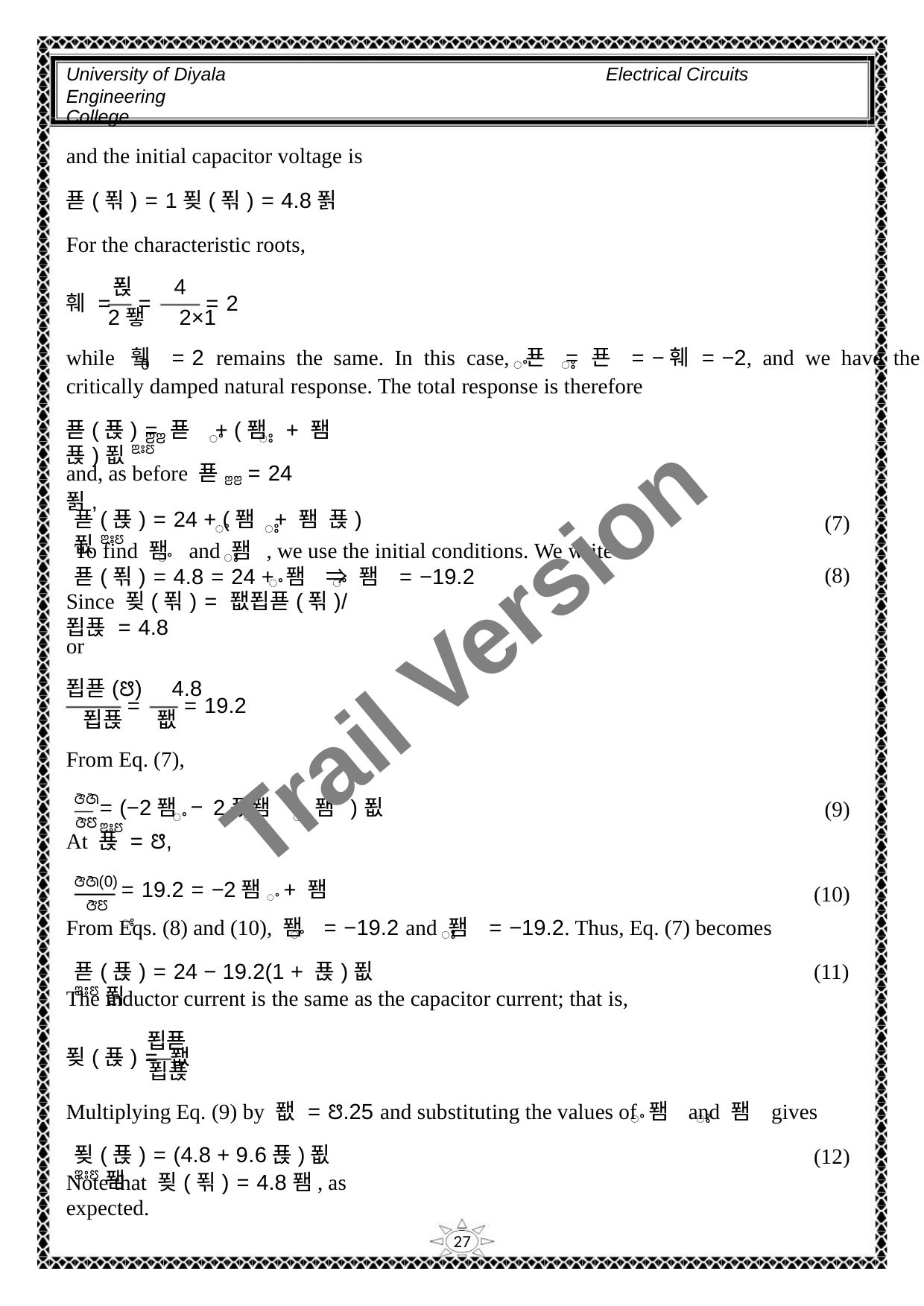

University of Diyala
Engineering College
Electrical Circuits
and the initial capacitor voltage is
푣(푂) = 1푖(푂) = 4.8푉
For the characteristic roots,
푅
4
훼 =
=
= 2
2퐿 2×1
while 휔 = 2 remains the same. In this case, 푠 = 푠 = −훼 = −2, and we have the
0
ꢀ
ꢁ
critically damped natural response. The total response is therefore
푣(푡) = 푣 + (퐴 + 퐴 푡)푒ꢃꢁꢄ
ꢂꢂ
ꢀ
ꢁ
and, as before 푣ꢂꢂ = 24푉,
푣(푡) = 24 + (퐴 + 퐴 푡)푒ꢃꢁꢄ
(7)
(8)
ꢀ
ꢁ
To find 퐴 and 퐴 , we use the initial conditions. We write
ꢀ
ꢁ
푣(푂) = 4.8 = 24 + 퐴 ⇒ 퐴 = −19.2
ꢀ
ꢀ
Trail Version
Trail Version
Trail Version
Trail Version
Trail Version
Trail Version
Trail Version
Trail Version
Trail Version
Trail Version
Trail Version
Trail Version
Trail Version
Since 푖(푂) = 퐶푑푣(푂)/푑푡 = 4.8
or
푑푣(ꢅ) 4.8
=
= 19.2
푑푡
퐶
From Eq. (7),
ꢆꢇ
= (−2퐴 − 2푡퐴 + 퐴 )푒ꢃꢁꢄ
(9)
ꢀ
ꢁ
ꢁ
ꢆꢄ
At 푡 = ꢅ,
ꢆꢇ(0)
= 19.2 = −2퐴ꢀ + 퐴ꢁ
(10)
(11)
ꢆꢄ
From Eqs. (8) and (10), 퐴 = −19.2 and 퐴 = −19.2. Thus, Eq. (7) becomes
ꢀ
ꢁ
푣(푡) = 24 − 19.2(1 + 푡)푒ꢃꢁꢄ푉
The inductor current is the same as the capacitor current; that is,
푑푣
푖(푡) = 퐶
푑푡
Multiplying Eq. (9) by 퐶 = ꢅ.25 and substituting the values of 퐴 and 퐴 gives
ꢀ
ꢁ
푖(푡) = (4.8 + 9.6푡)푒ꢃꢁꢄ퐴
(12)
Note that 푖(푂) = 4.8퐴, as expected.
27